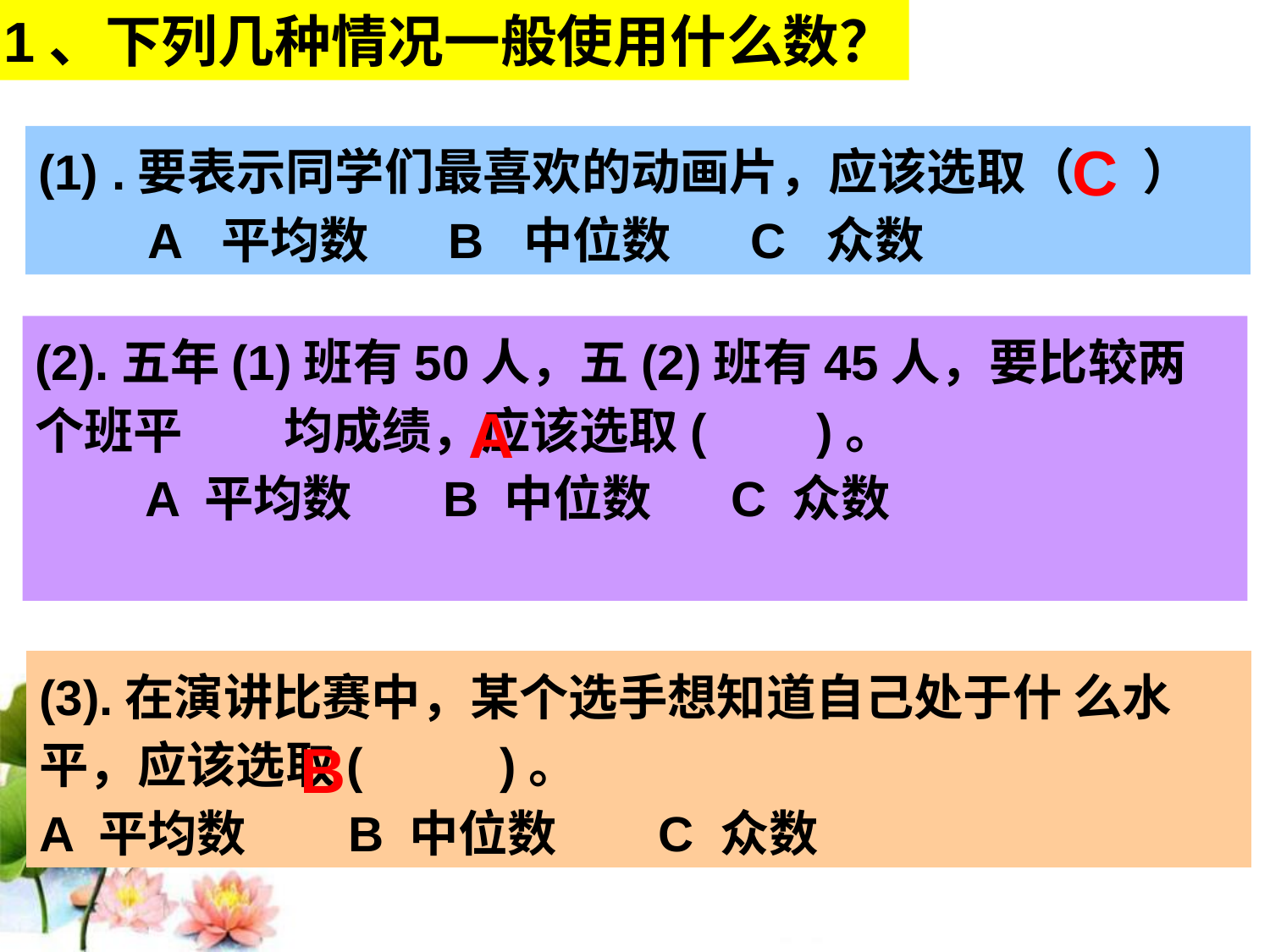

1、下列几种情况一般使用什么数？
(1) .要表示同学们最喜欢的动画片，应该选取（      ）
        A  平均数      B  中位数      C  众数
C
(2).五年(1)班有50人，五(2)班有45人，要比较两个班平         均成绩，应该选取(        )。
        A 平均数       B 中位数      C 众数

A
(3).在演讲比赛中，某个选手想知道自己处于什 么水平，应该选取(          )。
A 平均数        B 中位数        C 众数
B